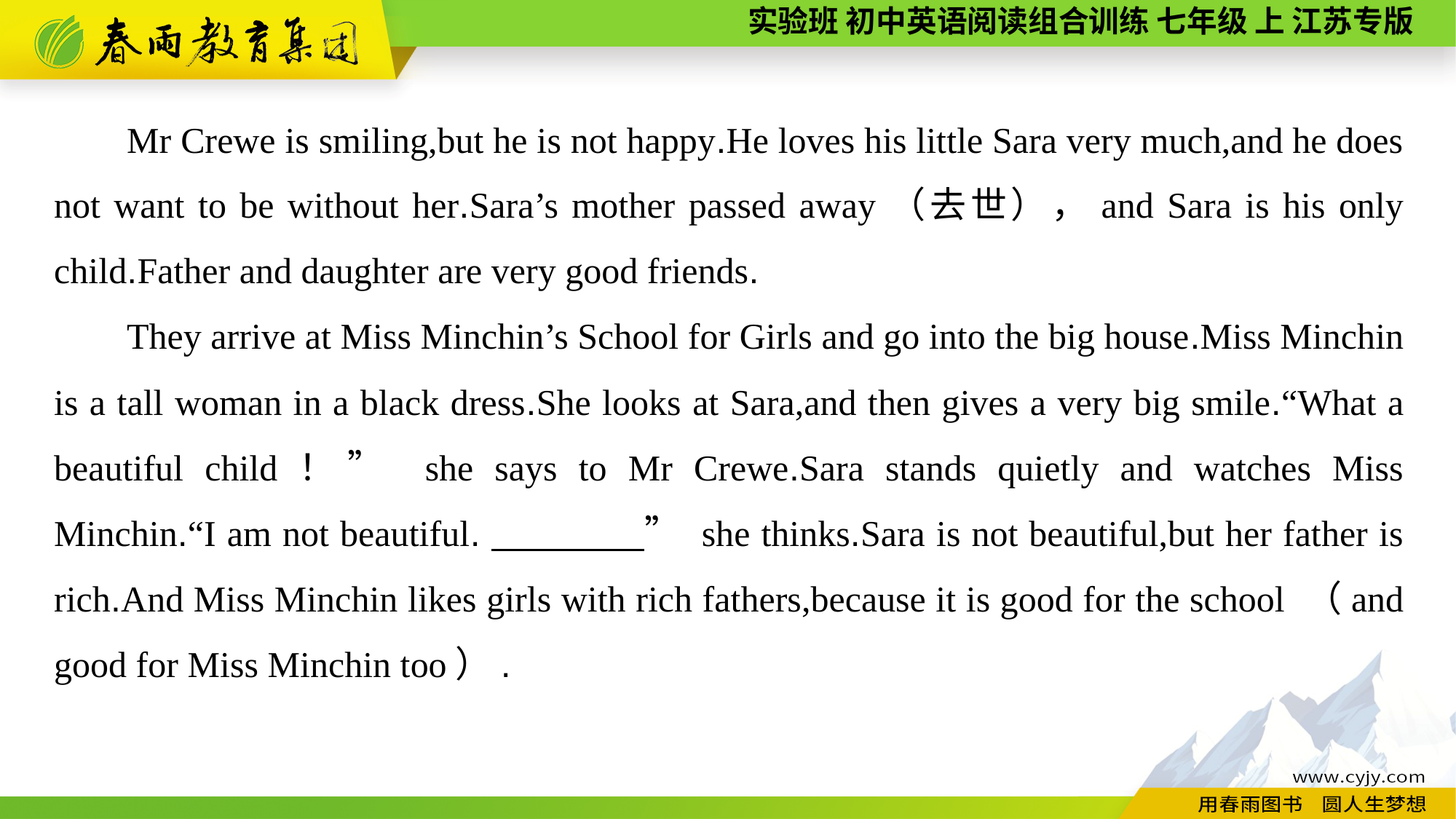

Mr Crewe is smiling,but he is not happy.He loves his little Sara very much,and he does not want to be without her.Sara’s mother passed away（去世），and Sara is his only child.Father and daughter are very good friends.
They arrive at Miss Minchin’s School for Girls and go into the big house.Miss Minchin is a tall woman in a black dress.She looks at Sara,and then gives a very big smile.“What a beautiful child！” she says to Mr Crewe.Sara stands quietly and watches Miss Minchin.“I am not beautiful.　　　　” she thinks.Sara is not beautiful,but her father is rich.And Miss Minchin likes girls with rich fathers,because it is good for the school （and good for Miss Minchin too）.